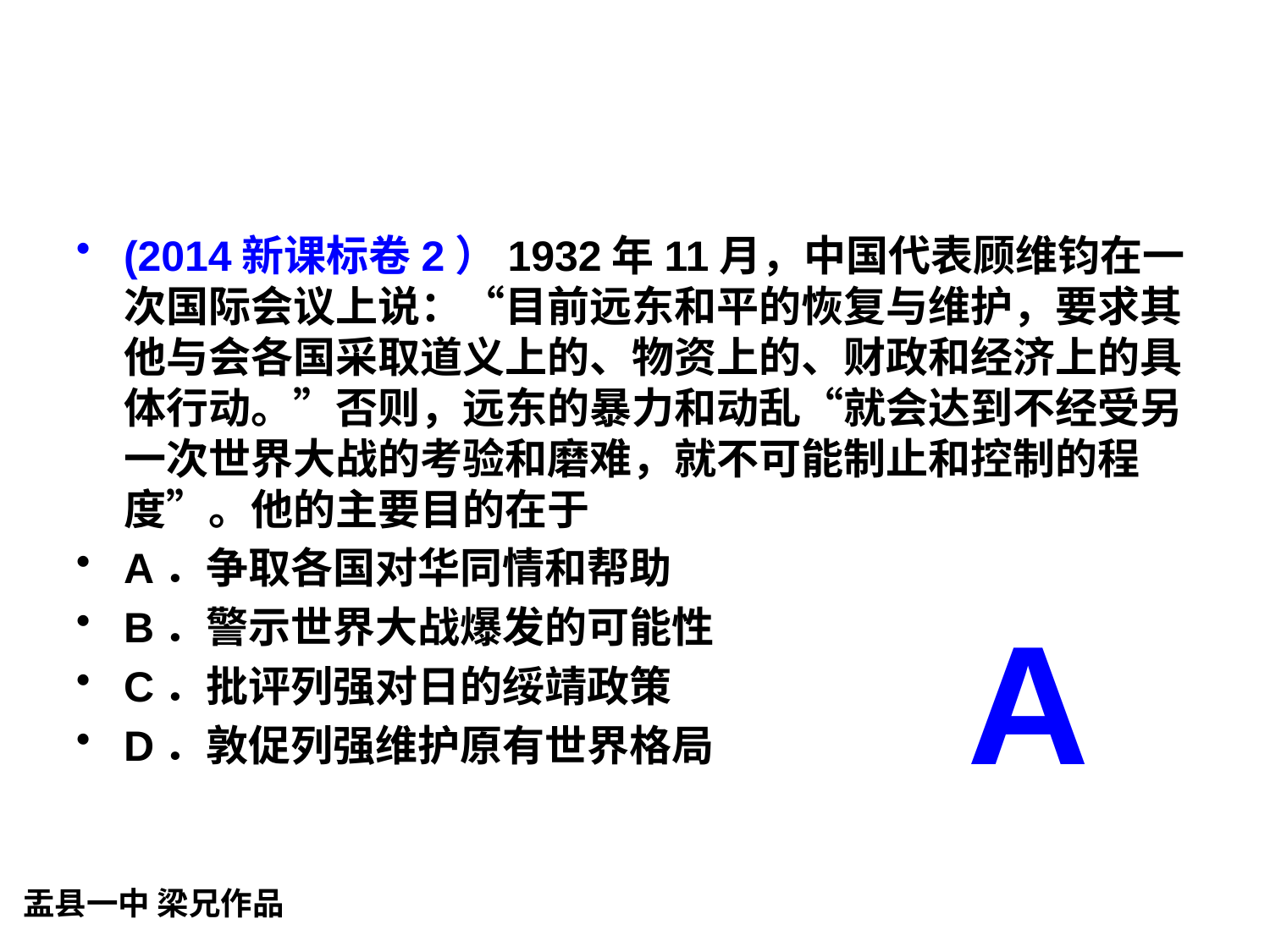

#
(2014新课标卷2）1932年11月，中国代表顾维钧在一次国际会议上说：“目前远东和平的恢复与维护，要求其他与会各国采取道义上的、物资上的、财政和经济上的具体行动。”否则，远东的暴力和动乱“就会达到不经受另一次世界大战的考验和磨难，就不可能制止和控制的程度”。他的主要目的在于
A．争取各国对华同情和帮助
B．警示世界大战爆发的可能性
C．批评列强对日的绥靖政策
D．敦促列强维护原有世界格局
A

盂县一中 梁兄作品